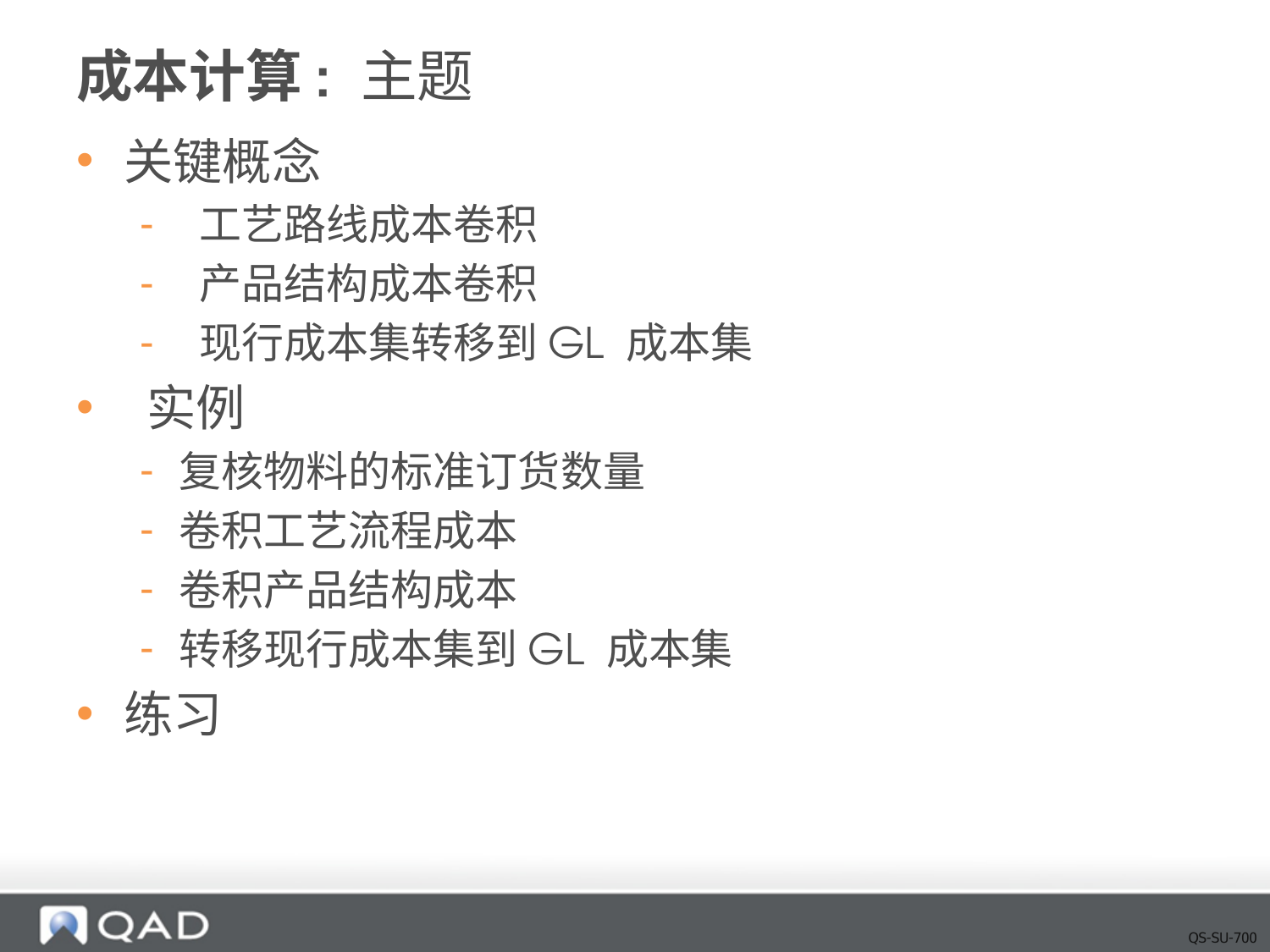

# 成本计算: 主题
关键概念
 工艺路线成本卷积
 产品结构成本卷积
 现行成本集转移到GL 成本集
 实例
复核物料的标准订货数量
卷积工艺流程成本
卷积产品结构成本
转移现行成本集到GL 成本集
练习

QS-SU-700